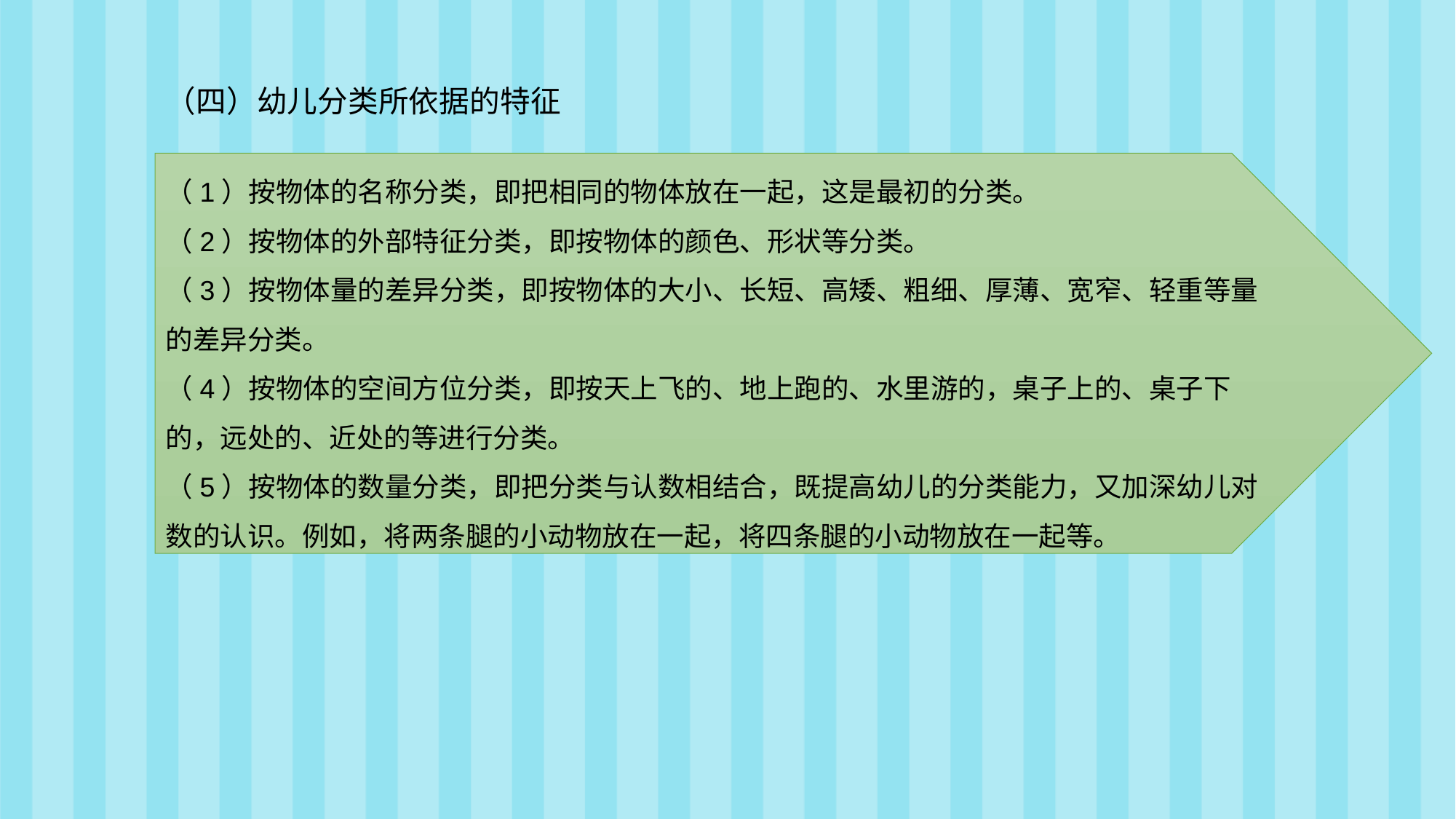

（四）幼儿分类所依据的特征

（1）按物体的名称分类，即把相同的物体放在一起，这是最初的分类。
（2）按物体的外部特征分类，即按物体的颜色、形状等分类。
（3）按物体量的差异分类，即按物体的大小、长短、高矮、粗细、厚薄、宽窄、轻重等量
的差异分类。
（4）按物体的空间方位分类，即按天上飞的、地上跑的、水里游的，桌子上的、桌子下
的，远处的、近处的等进行分类。
（5）按物体的数量分类，即把分类与认数相结合，既提高幼儿的分类能力，又加深幼儿对
数的认识。例如，将两条腿的小动物放在一起，将四条腿的小动物放在一起等。